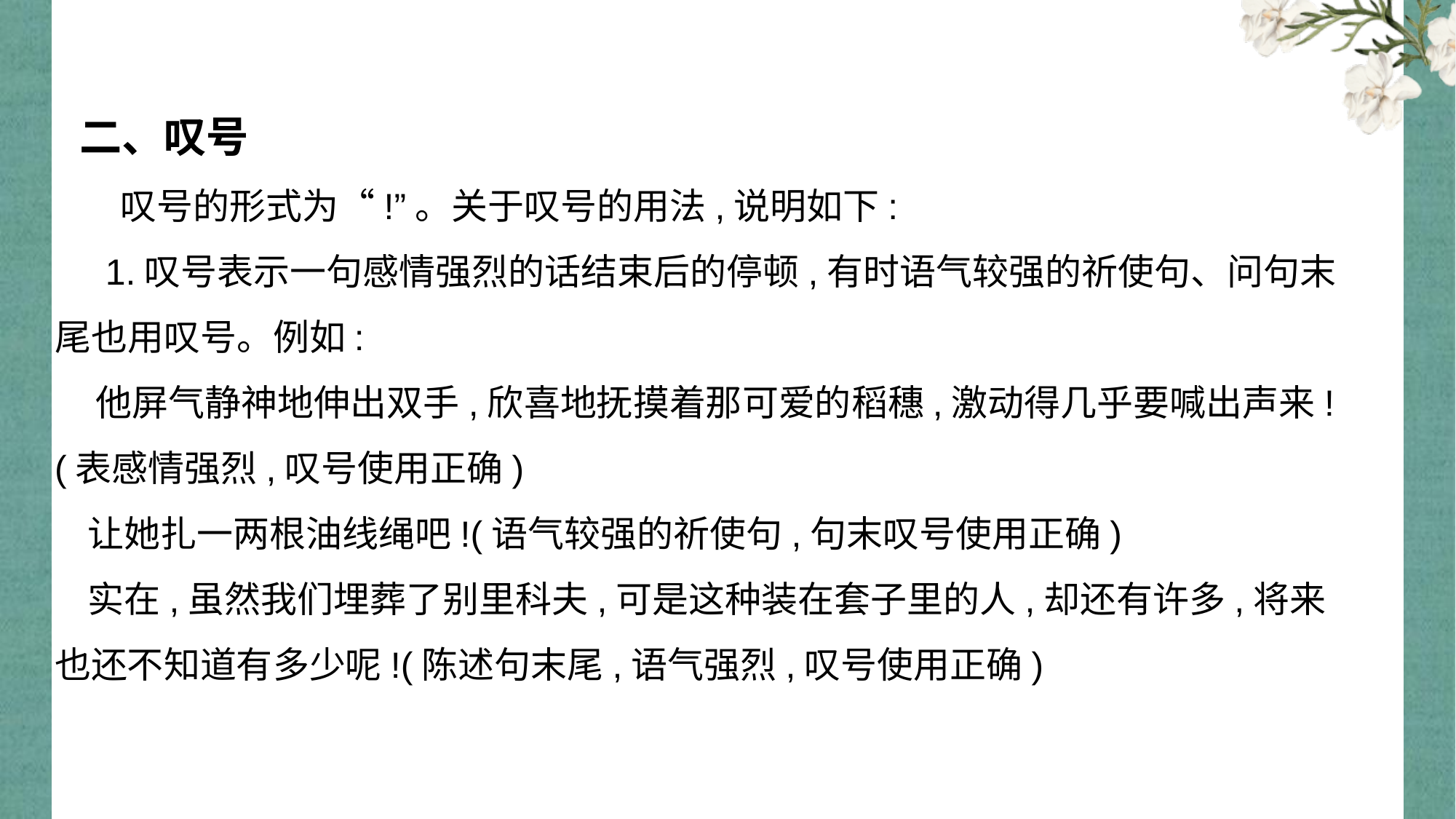

二、叹号
       叹号的形式为“!”。关于叹号的用法,说明如下:
     1.叹号表示一句感情强烈的话结束后的停顿,有时语气较强的祈使句、问句末尾也用叹号。例如:
    他屏气静神地伸出双手,欣喜地抚摸着那可爱的稻穗,激动得几乎要喊出声来!(表感情强烈,叹号使用正确)
   让她扎一两根油线绳吧!(语气较强的祈使句,句末叹号使用正确)
   实在,虽然我们埋葬了别里科夫,可是这种装在套子里的人,却还有许多,将来也还不知道有多少呢!(陈述句末尾,语气强烈,叹号使用正确)